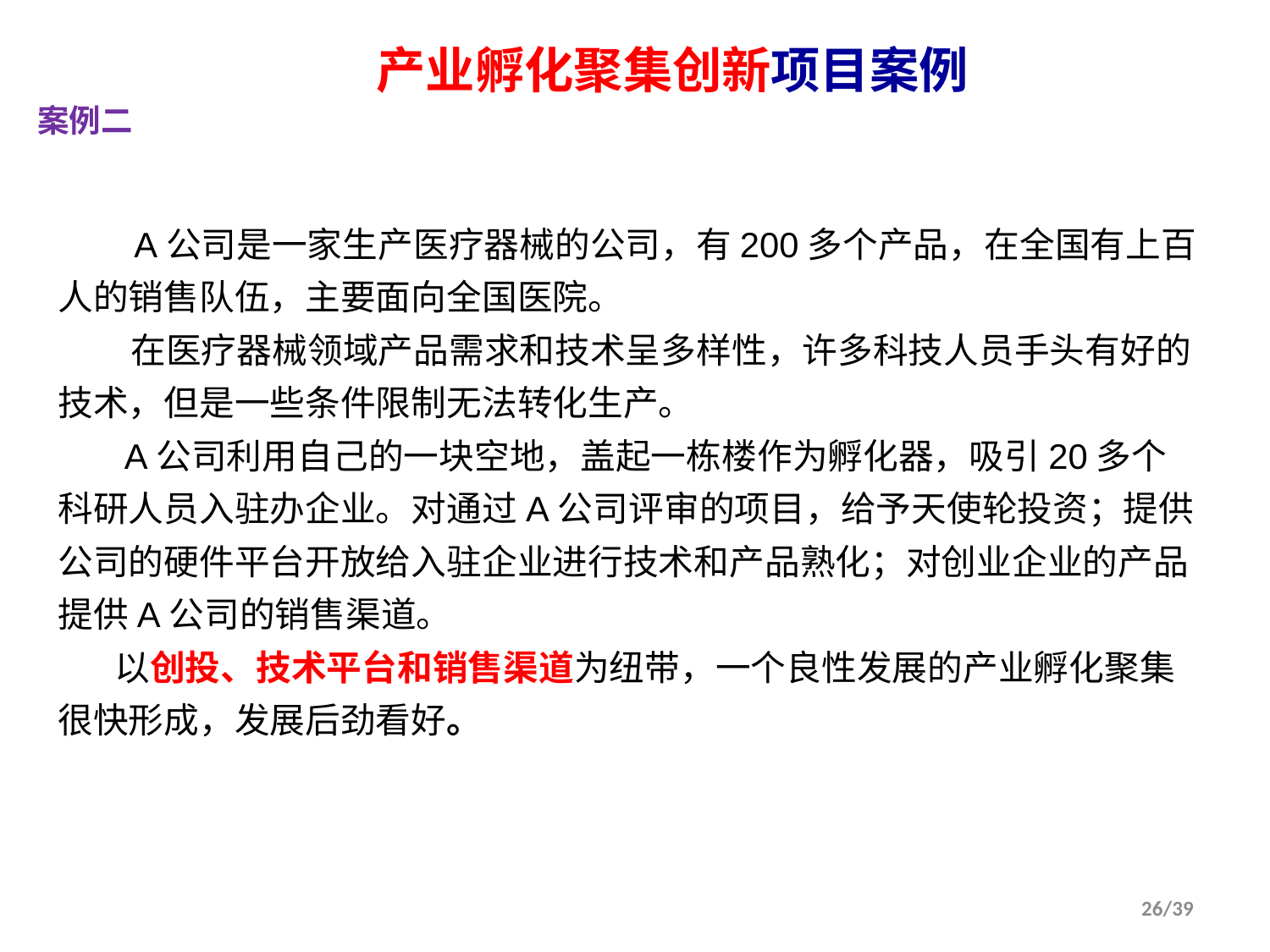

产业孵化聚集创新项目案例
案例二
  A公司是一家生产医疗器械的公司，有200多个产品，在全国有上百人的销售队伍，主要面向全国医院。
 在医疗器械领域产品需求和技术呈多样性，许多科技人员手头有好的技术，但是一些条件限制无法转化生产。
 A公司利用自己的一块空地，盖起一栋楼作为孵化器，吸引20多个科研人员入驻办企业。对通过A公司评审的项目，给予天使轮投资；提供公司的硬件平台开放给入驻企业进行技术和产品熟化；对创业企业的产品提供A公司的销售渠道。
以创投、技术平台和销售渠道为纽带，一个良性发展的产业孵化聚集很快形成，发展后劲看好。
26/39